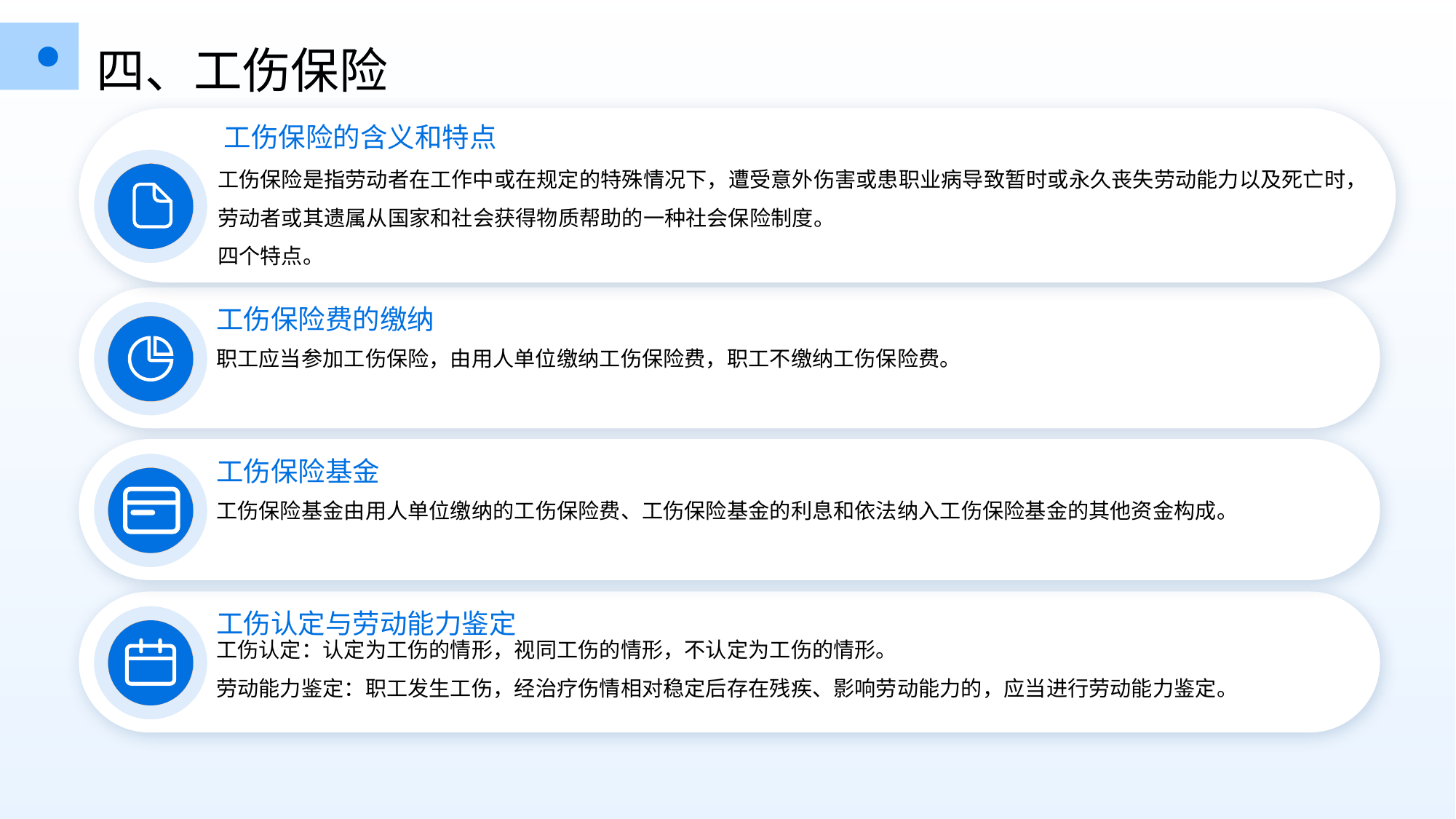

四、工伤保险

工伤保险的含义和特点

工伤保险是指劳动者在工作中或在规定的特殊情况下，遭受意外伤害或患职业病导致暂时或永久丧失劳动能力以及死亡时，劳动者或其遗属从国家和社会获得物质帮助的一种社会保险制度。
四个特点。

工伤保险费的缴纳

职工应当参加工伤保险，由用人单位缴纳工伤保险费，职工不缴纳工伤保险费。

工伤保险基金

工伤保险基金由用人单位缴纳的工伤保险费、工伤保险基金的利息和依法纳入工伤保险基金的其他资金构成。

工伤认定与劳动能力鉴定

工伤认定：认定为工伤的情形，视同工伤的情形，不认定为工伤的情形。
劳动能力鉴定：职工发生工伤，经治疗伤情相对稳定后存在残疾、影响劳动能力的，应当进行劳动能力鉴定。